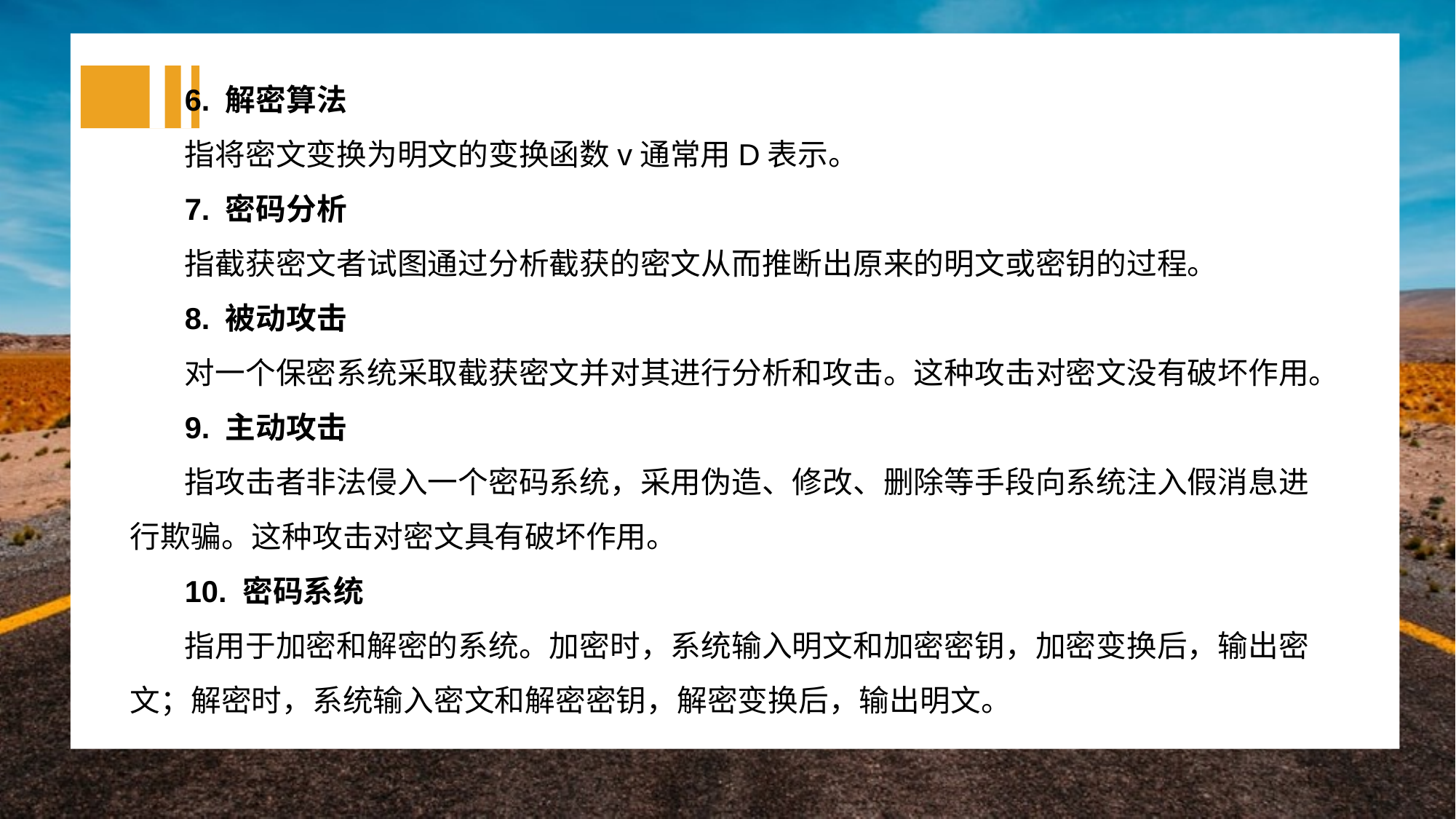

6. 解密算法
指将密文变换为明文的变换函数v通常用D表示。
7. 密码分析
指截获密文者试图通过分析截获的密文从而推断出原来的明文或密钥的过程。
8. 被动攻击
对一个保密系统采取截获密文并对其进行分析和攻击。这种攻击对密文没有破坏作用。
9. 主动攻击
指攻击者非法侵入一个密码系统，采用伪造、修改、删除等手段向系统注入假消息进行欺骗。这种攻击对密文具有破坏作用。
10. 密码系统
指用于加密和解密的系统。加密时，系统输入明文和加密密钥，加密变换后，输出密文；解密时，系统输入密文和解密密钥，解密变换后，输出明文。